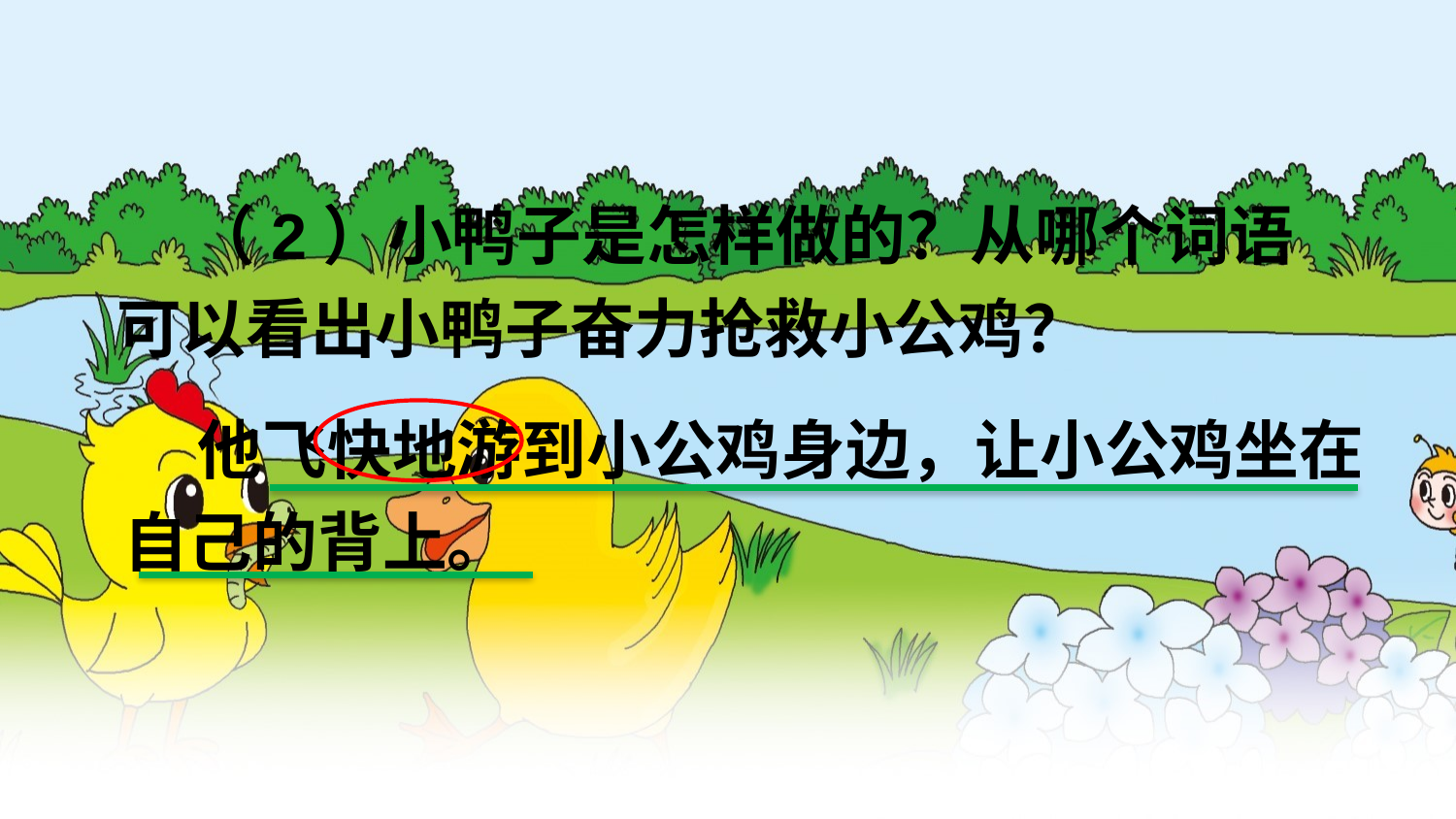

（2）小鸭子是怎样做的？从哪个词语可以看出小鸭子奋力抢救小公鸡？
    他飞快地游到小公鸡身边，让小公鸡坐在自己的背上。